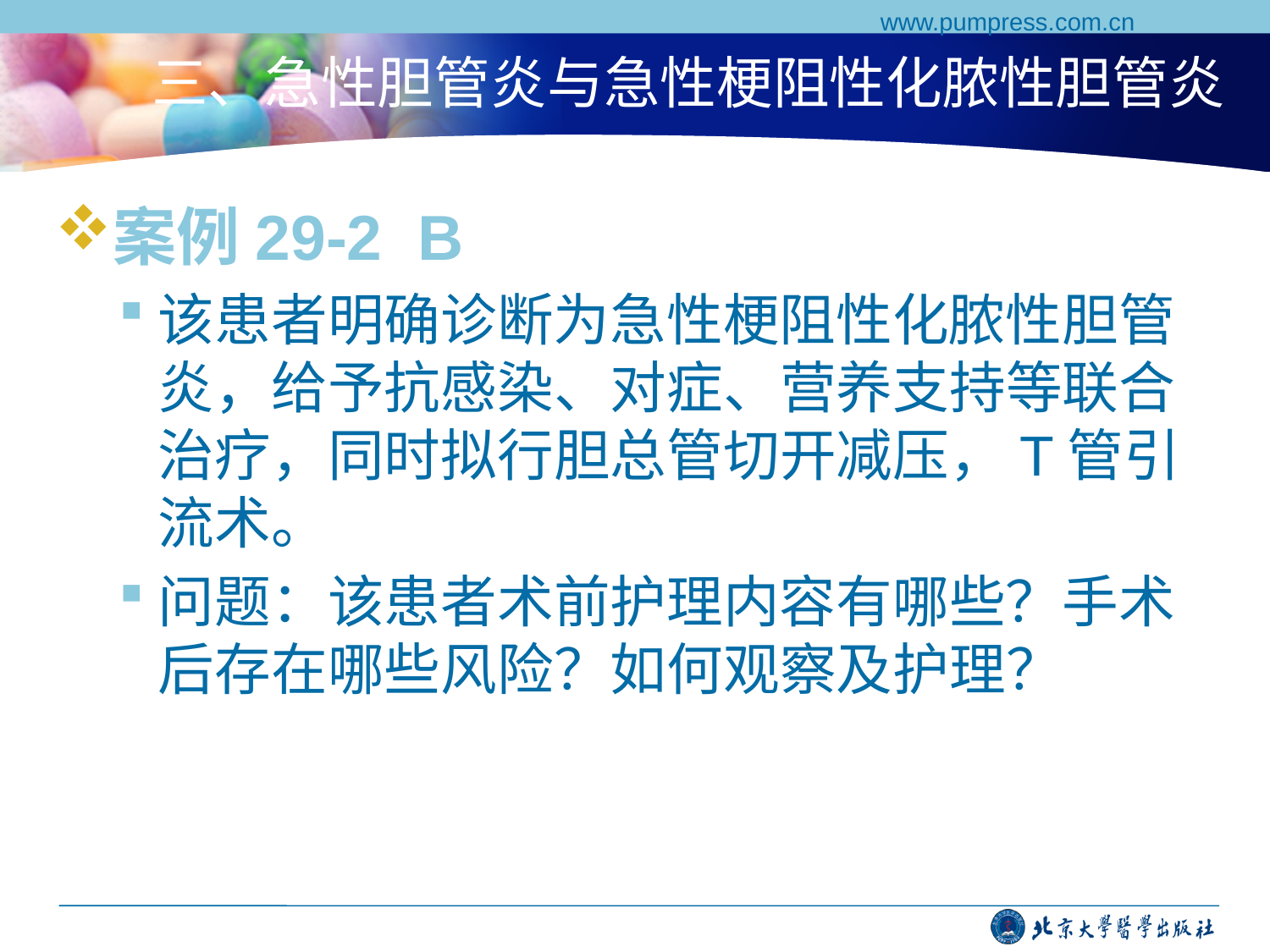

www.pumpress.com.cn
# 三、急性胆管炎与急性梗阻性化脓性胆管炎
案例29-2  B
该患者明确诊断为急性梗阻性化脓性胆管炎，给予抗感染、对症、营养支持等联合治疗，同时拟行胆总管切开减压，T管引流术。
问题：该患者术前护理内容有哪些？手术后存在哪些风险？如何观察及护理？